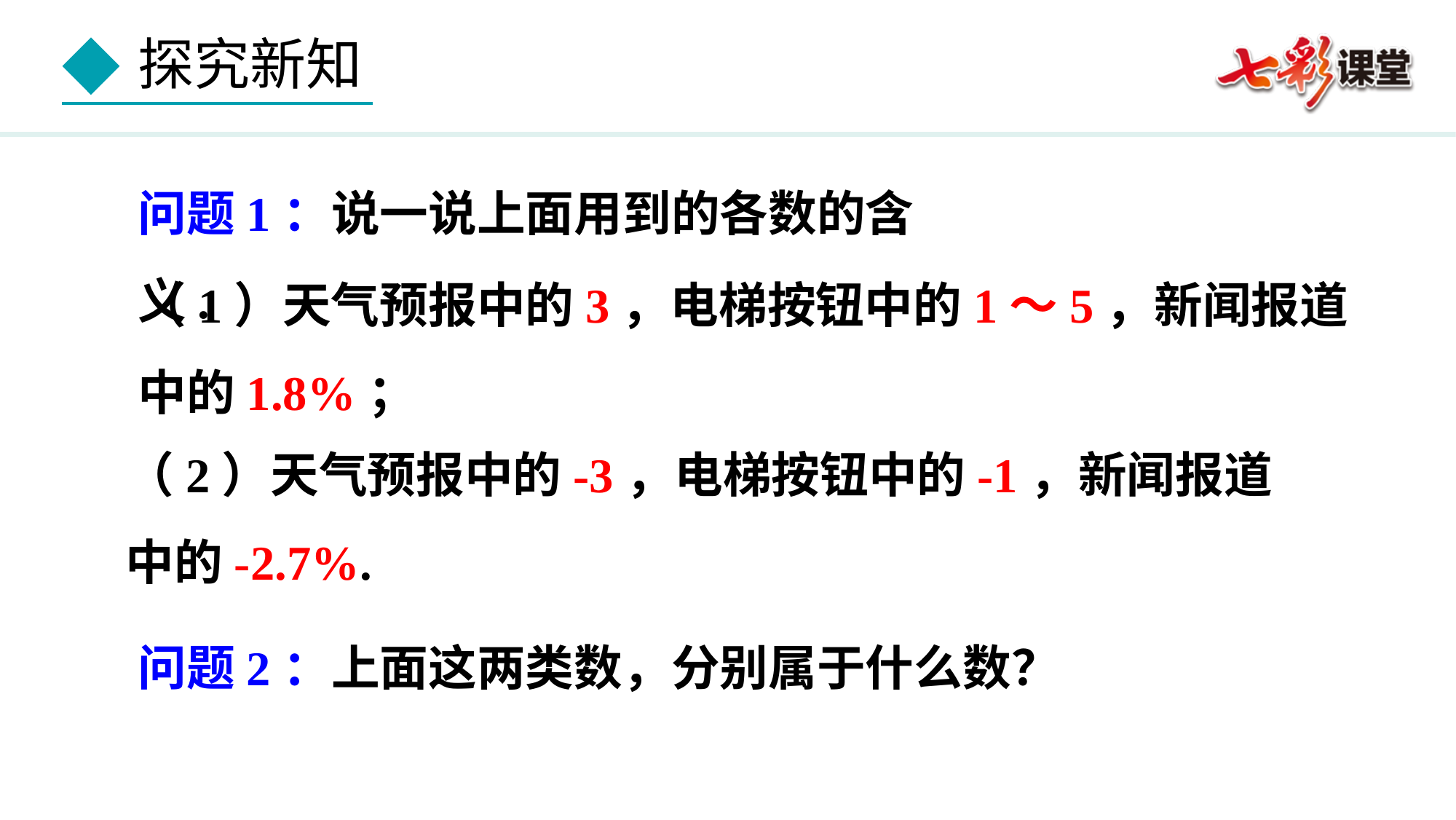

问题1：说一说上面用到的各数的含义.
（1）天气预报中的3，电梯按钮中的1～5，新闻报道中的1.8%；
（2）天气预报中的-3，电梯按钮中的-1，新闻报道中的-2.7%.
问题2：上面这两类数，分别属于什么数？